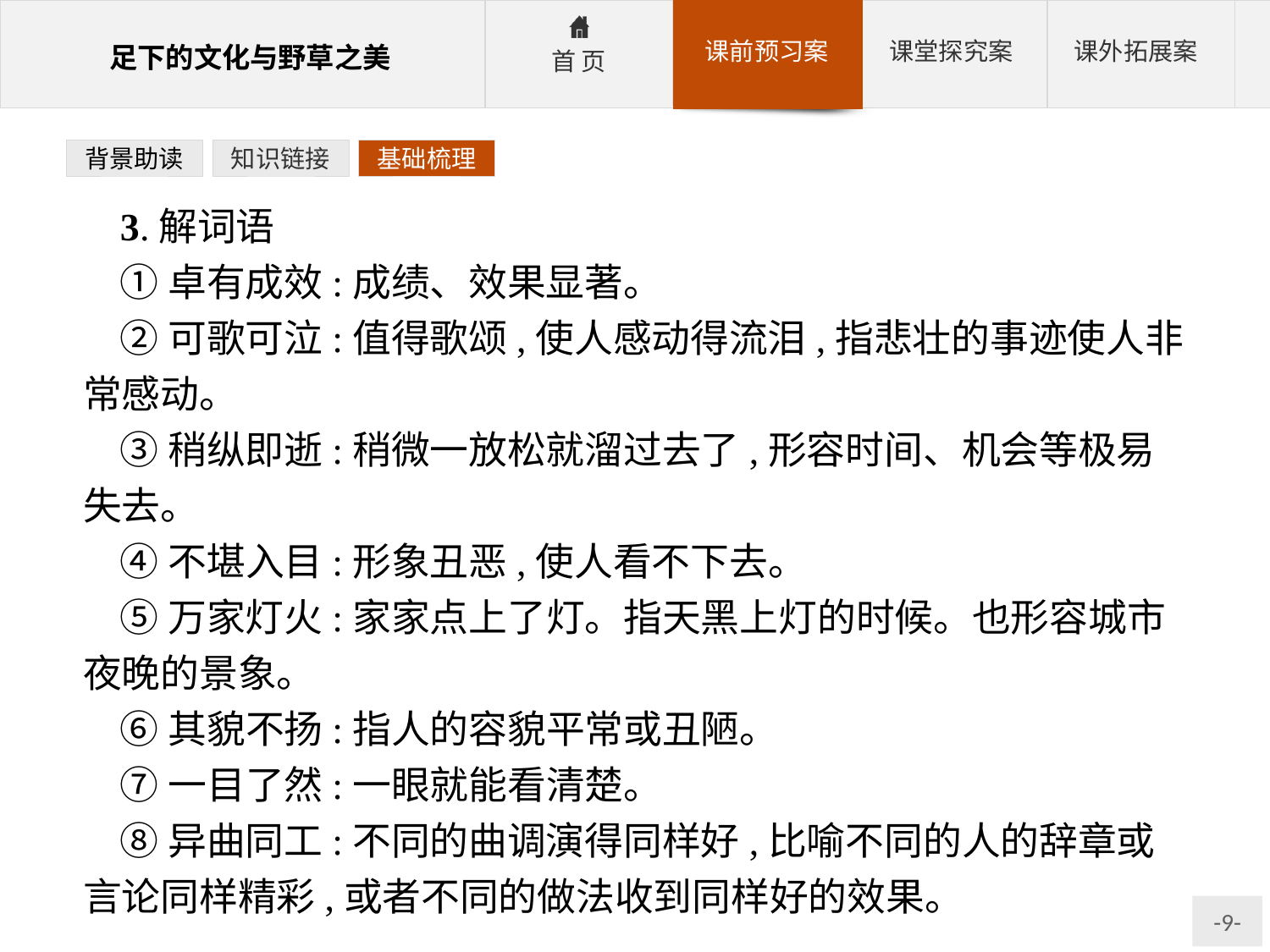

背景助读
知识链接
基础梳理
3.解词语
①卓有成效:成绩、效果显著。
②可歌可泣:值得歌颂,使人感动得流泪,指悲壮的事迹使人非常感动。
③稍纵即逝:稍微一放松就溜过去了,形容时间、机会等极易失去。
④不堪入目:形象丑恶,使人看不下去。
⑤万家灯火:家家点上了灯。指天黑上灯的时候。也形容城市夜晚的景象。
⑥其貌不扬:指人的容貌平常或丑陋。
⑦一目了然:一眼就能看清楚。
⑧异曲同工:不同的曲调演得同样好,比喻不同的人的辞章或言论同样精彩,或者不同的做法收到同样好的效果。